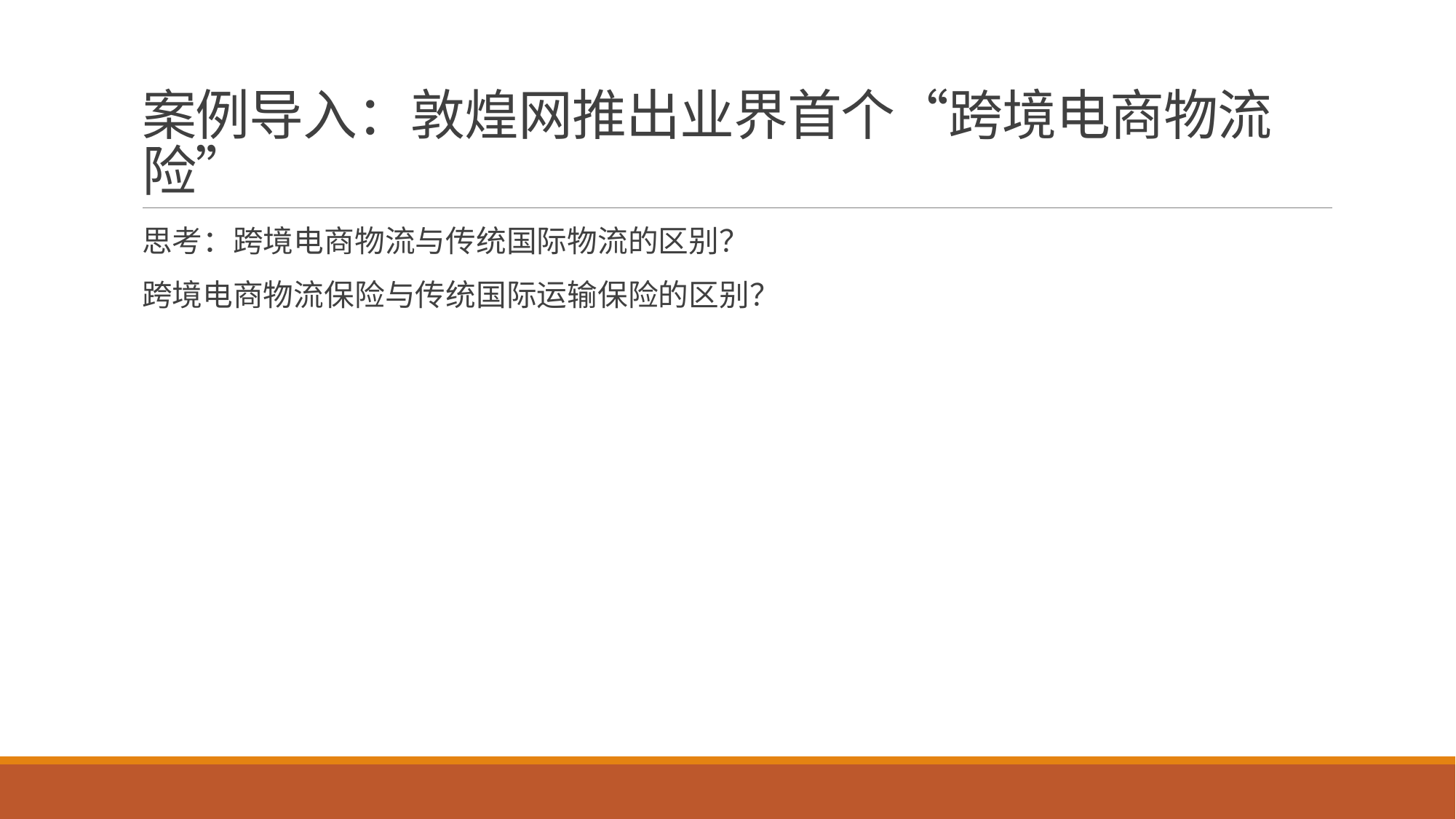

# 案例导入：敦煌网推出业界首个“跨境电商物流险”
思考：跨境电商物流与传统国际物流的区别？
跨境电商物流保险与传统国际运输保险的区别？